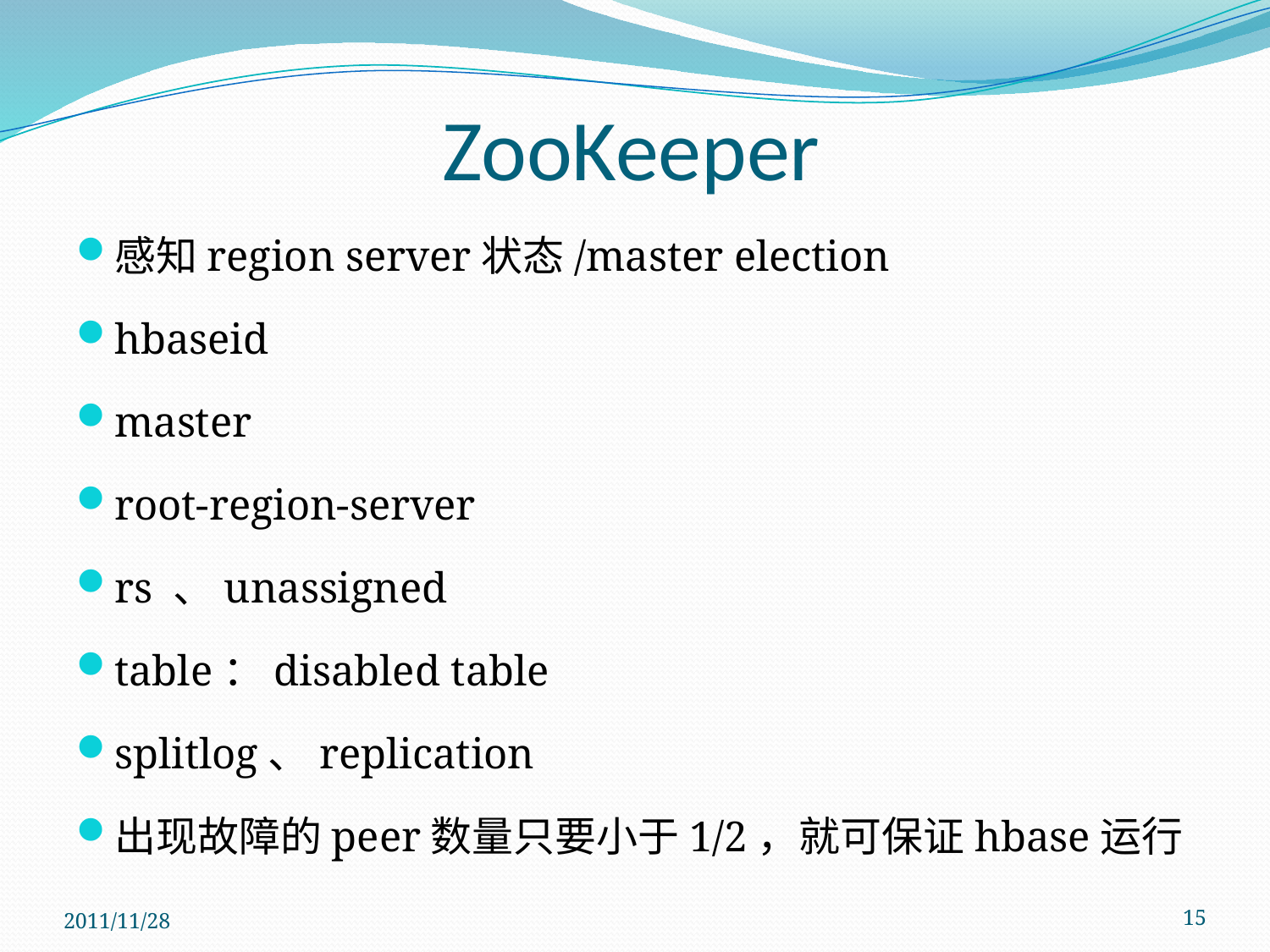

ZooKeeper
感知region server状态/master election
hbaseid
master
root-region-server
rs 、unassigned
table：disabled table
splitlog、replication
出现故障的peer数量只要小于1/2，就可保证hbase运行
2011/11/28
15